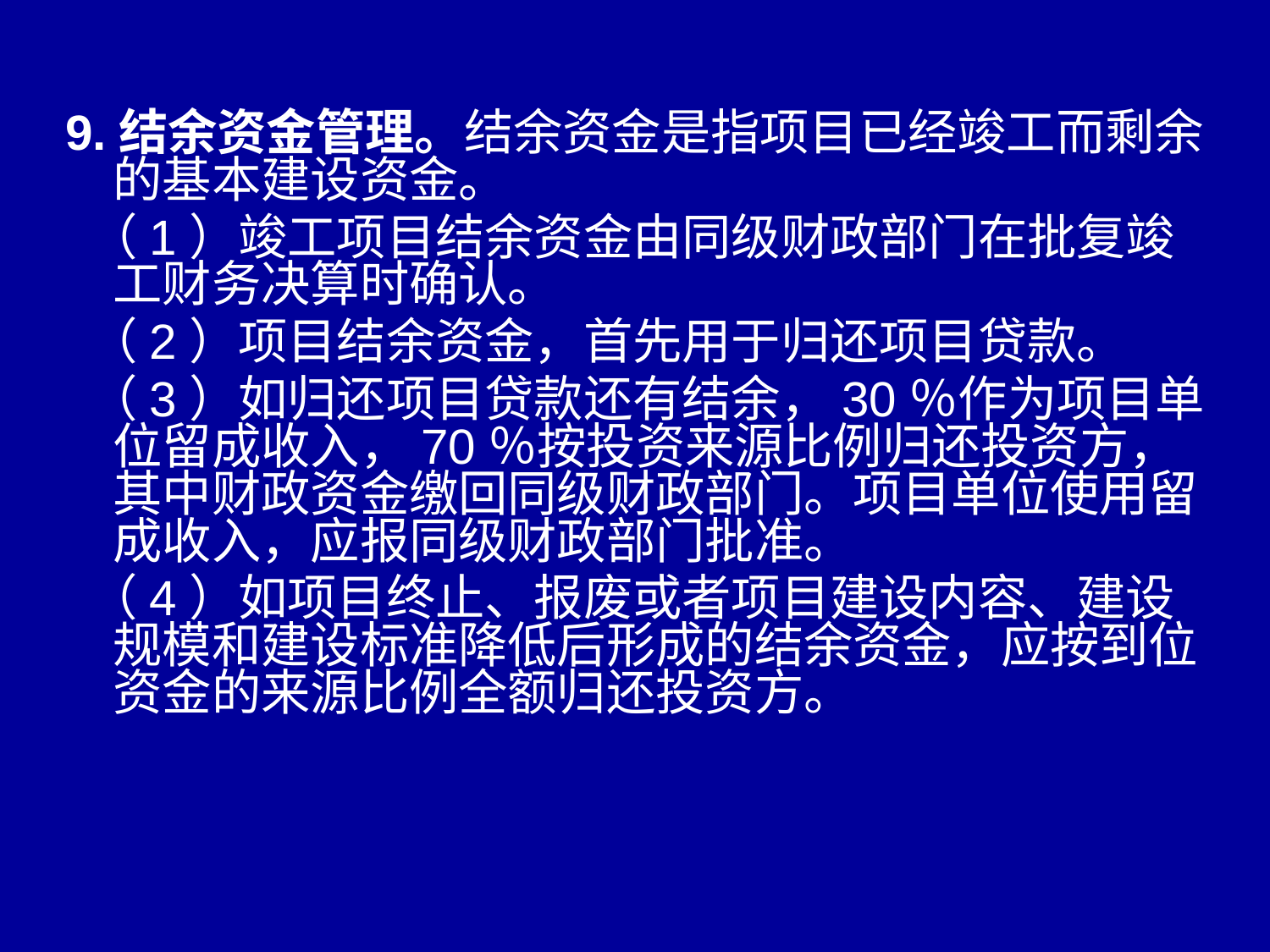

9.结余资金管理。结余资金是指项目已经竣工而剩余的基本建设资金。
 （1）竣工项目结余资金由同级财政部门在批复竣工财务决算时确认。
 （2）项目结余资金，首先用于归还项目贷款。
 （3）如归还项目贷款还有结余，30％作为项目单位留成收入，70％按投资来源比例归还投资方，其中财政资金缴回同级财政部门。项目单位使用留成收入，应报同级财政部门批准。
 （4）如项目终止、报废或者项目建设内容、建设规模和建设标准降低后形成的结余资金，应按到位资金的来源比例全额归还投资方。